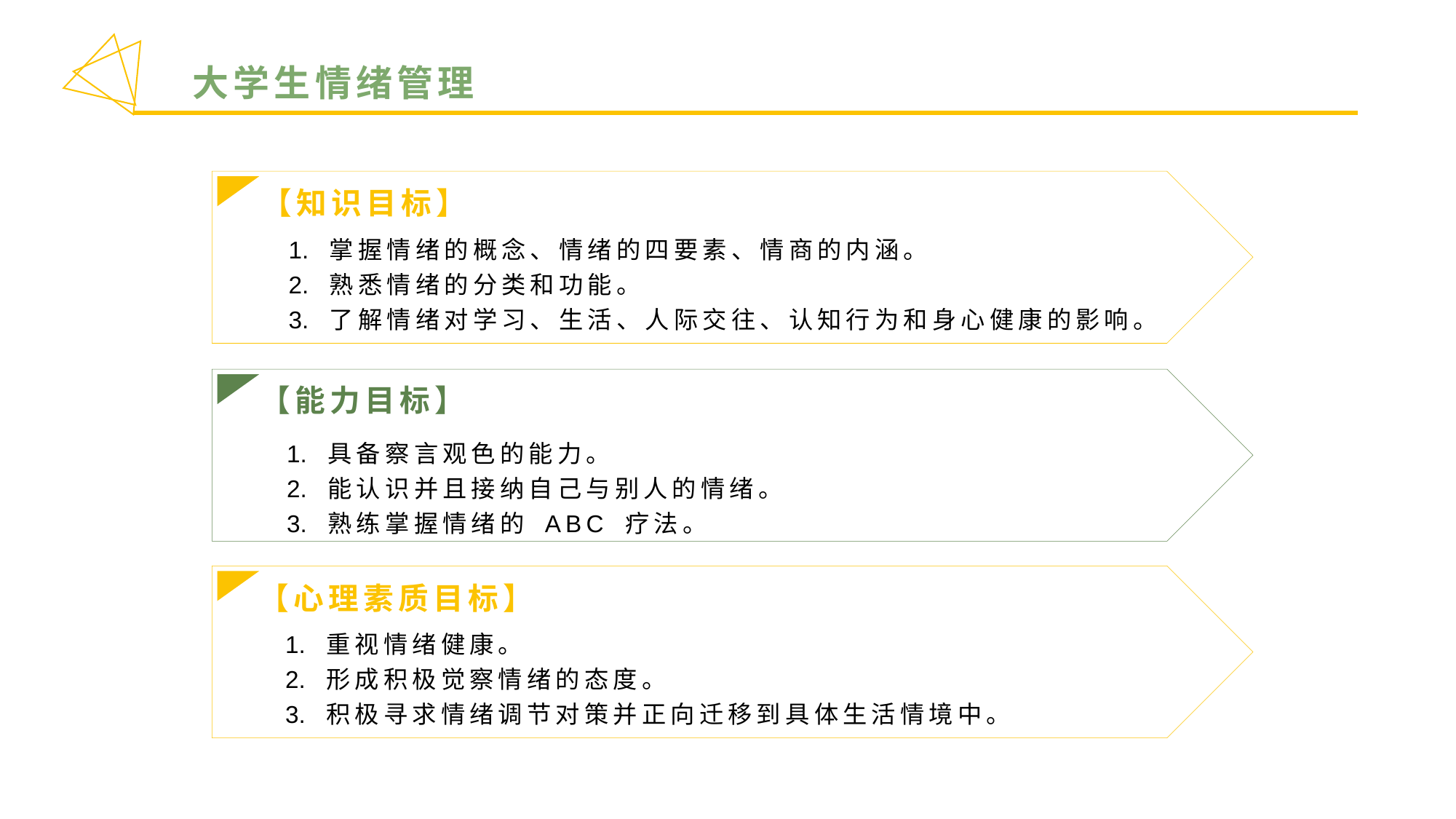

大学生情绪管理

【知识目标】
掌握情绪的概念、情绪的四要素、情商的内涵。
熟悉情绪的分类和功能。
了解情绪对学习、生活、人际交往、认知行为和身心健康的影响。

【能力目标】
具备察言观色的能力。
能认识并且接纳自己与别人的情绪。
熟练掌握情绪的 ABC 疗法。

【心理素质目标】
重视情绪健康。
形成积极觉察情绪的态度。
积极寻求情绪调节对策并正向迁移到具体生活情境中。